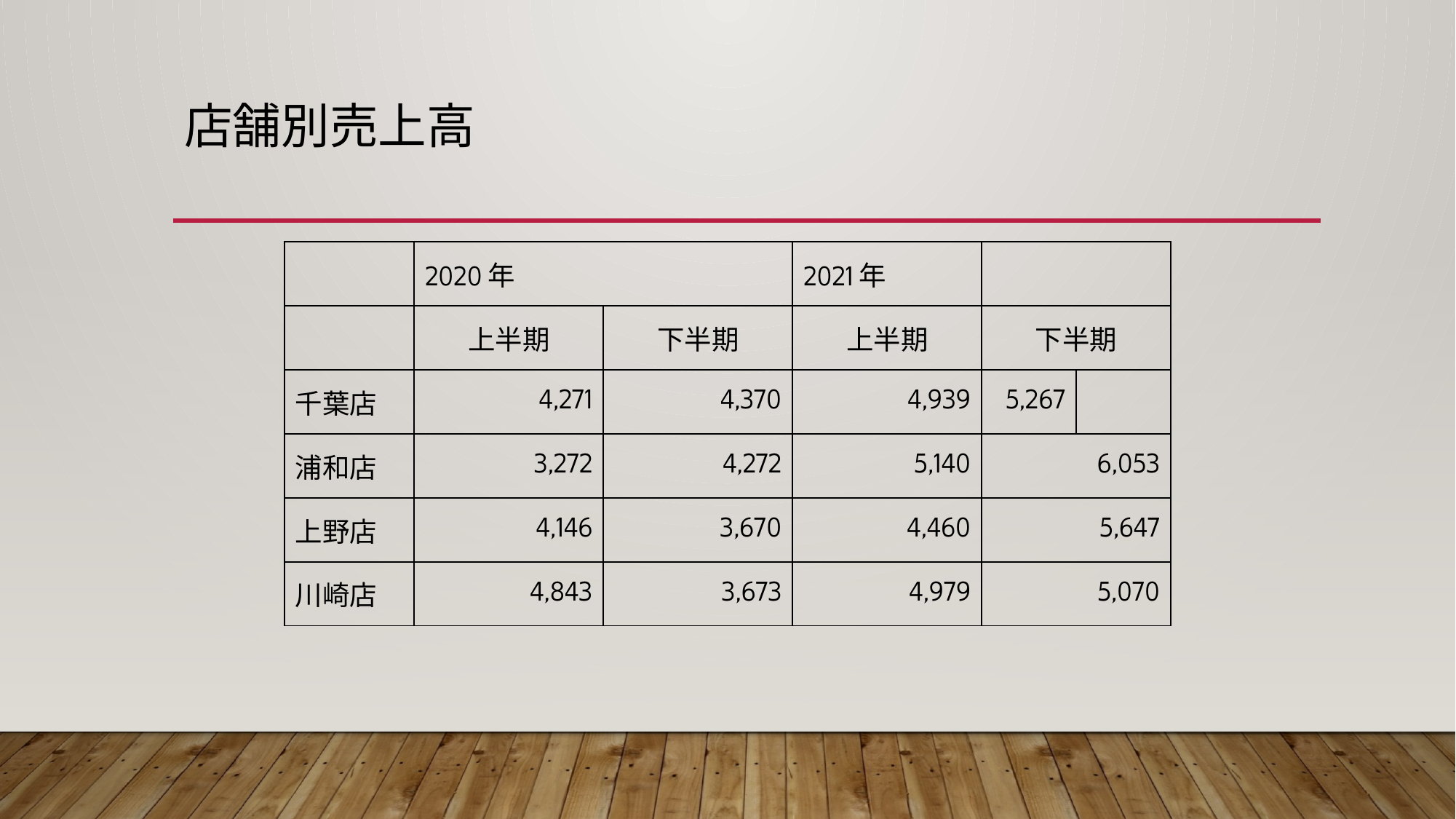

# 店舗別売上高
|  | 2020年 |  | 2021年 |  |  |
| --- | --- | --- | --- | --- | --- |
|  | 上半期 | 下半期 | 上半期 | 下半期 |  |
| 千葉店 | 4,271 | 4,370 | 4,939 | 5,267 |  |
| 浦和店 | 3,272 | 4,272 | 5,140 | 6,053 |  |
| 上野店 | 4,146 | 3,670 | 4,460 | 5,647 |  |
| 川崎店 | 4,843 | 3,673 | 4,979 | 5,070 |  |